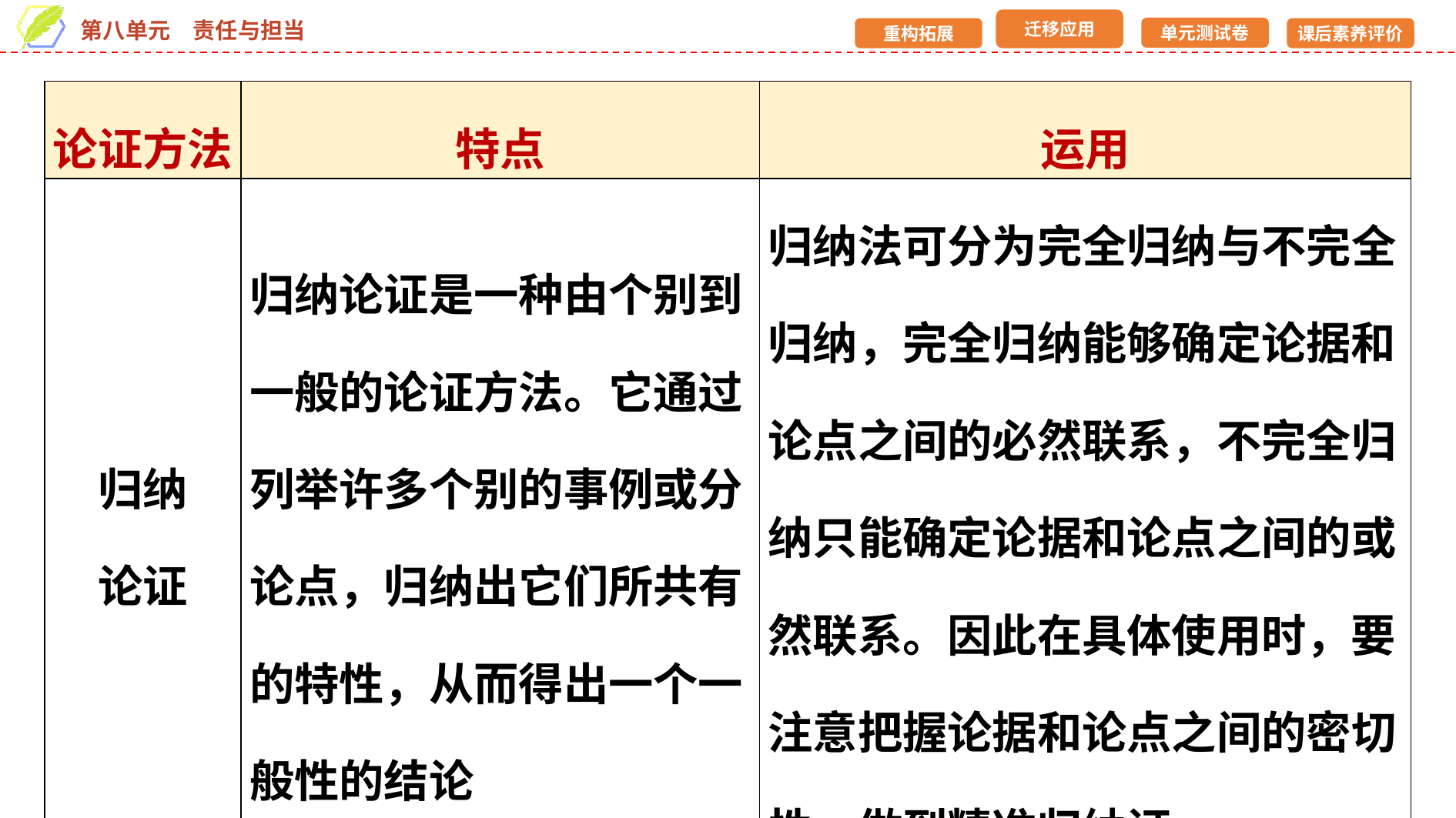

| 论证方法 | 特点 | 运用 |
| --- | --- | --- |
| 归纳 论证 | 归纳论证是一种由个别到一般的论证方法。它通过列举许多个别的事例或分论点，归纳出它们所共有的特性，从而得出一个一般性的结论 | 归纳法可分为完全归纳与不完全归纳，完全归纳能够确定论据和论点之间的必然联系，不完全归纳只能确定论据和论点之间的或然联系。因此在具体使用时，要注意把握论据和论点之间的密切性，做到精准归纳证 |